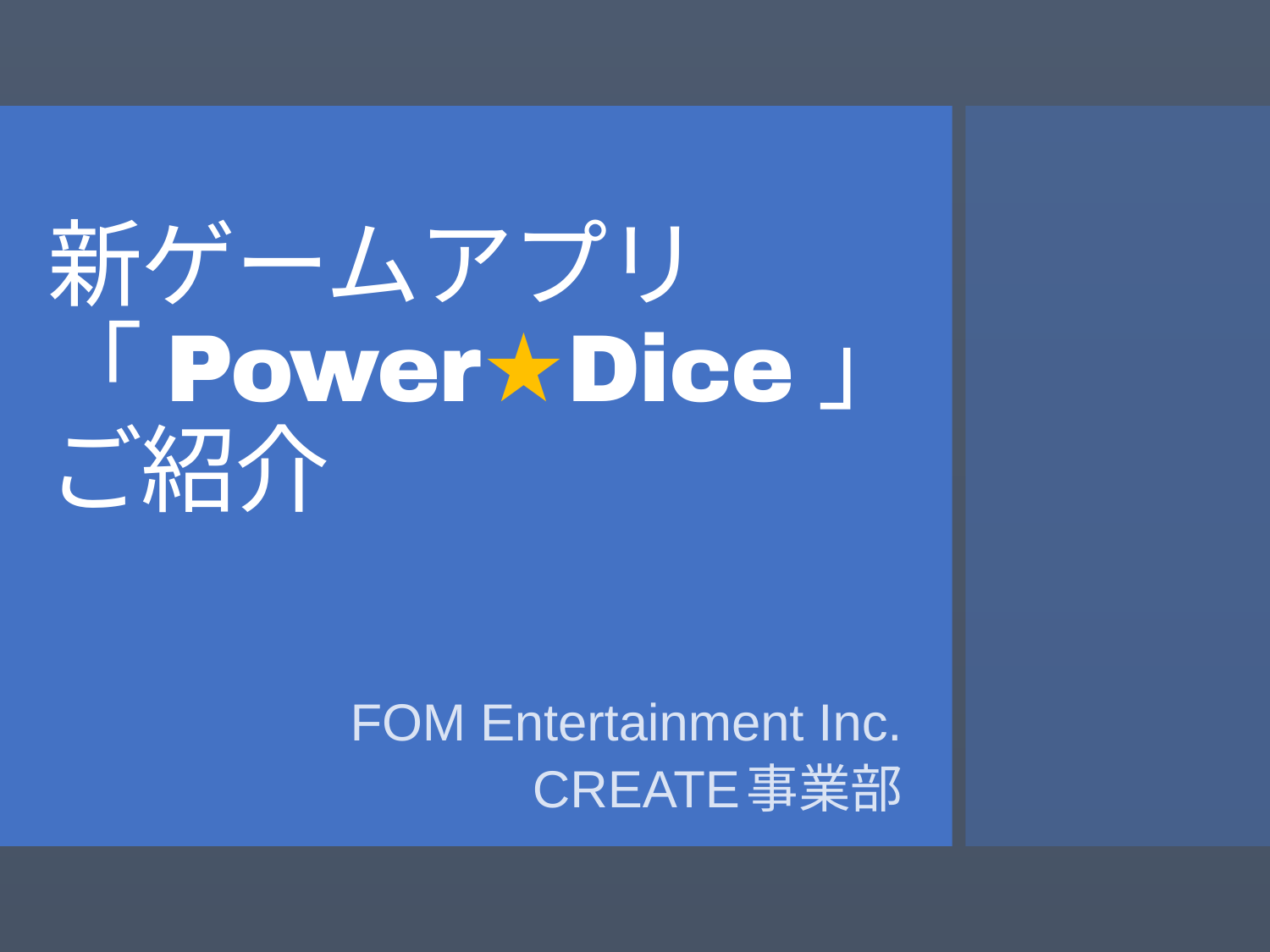

# 新ゲームアプリ 「Power★Dice」 ご紹介

FOM Entertainment Inc.
CREATE事業部